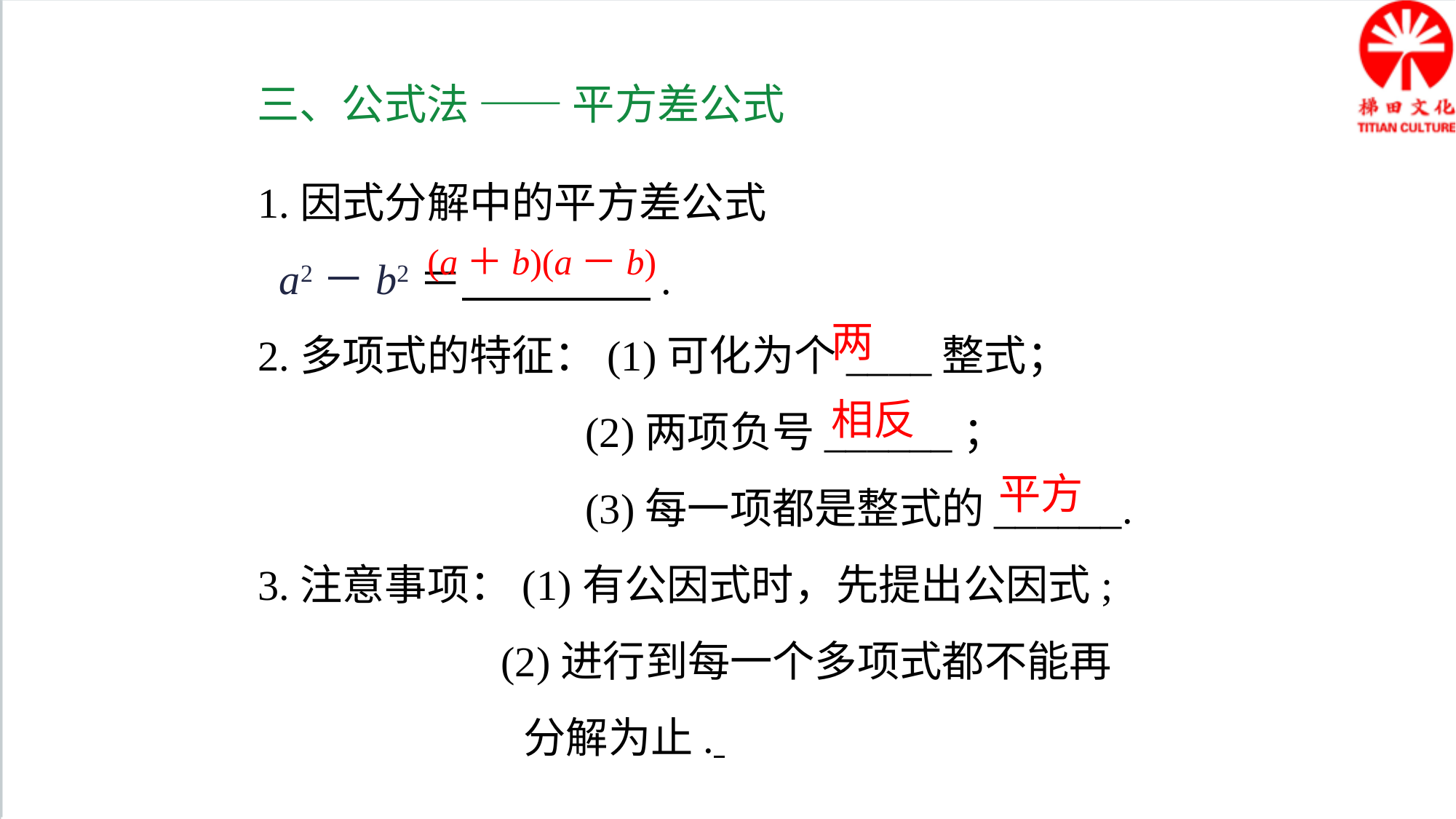

三、公式法 —— 平方差公式
1.因式分解中的平方差公式
  a2－b2＝　           　.
2.多项式的特征：(1)可化为个____整式；
                               (2)两项负号______；
                               (3)每一项都是整式的______.
3.注意事项：(1)有公因式时，先提出公因式;
                       (2)进行到每一个多项式都不能再
                           分解为止.
(a＋b)(a－b)
两
相反
平方